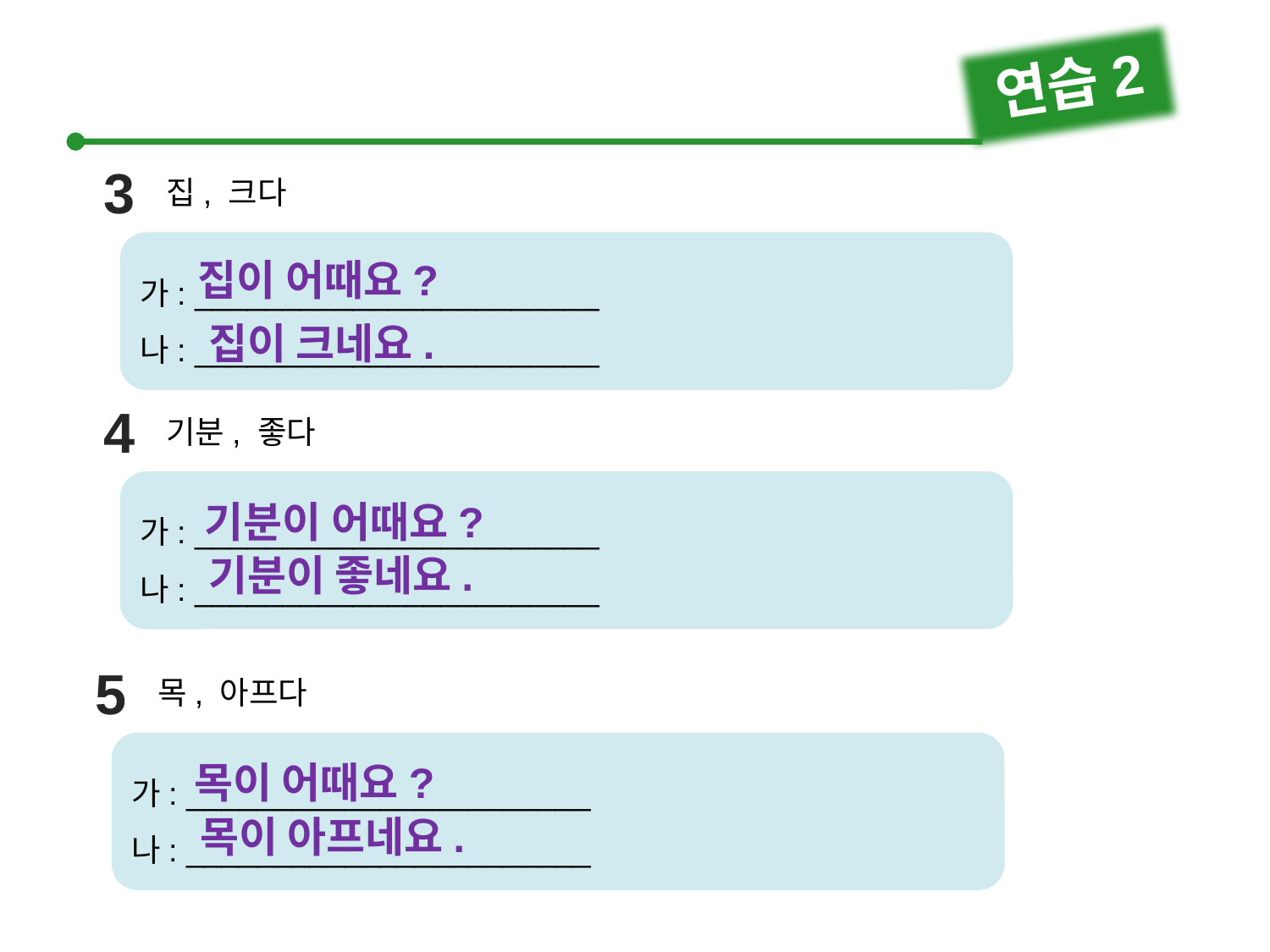

연습2
3
집, 크다
가: _______________________
나: _______________________
집이 어때요?
집이 크네요.
4
기분, 좋다
가: _______________________
나: _______________________
기분이 어때요?
기분이 좋네요.
5
목, 아프다
가: _______________________
나: _______________________
목이 어때요?
목이 아프네요.